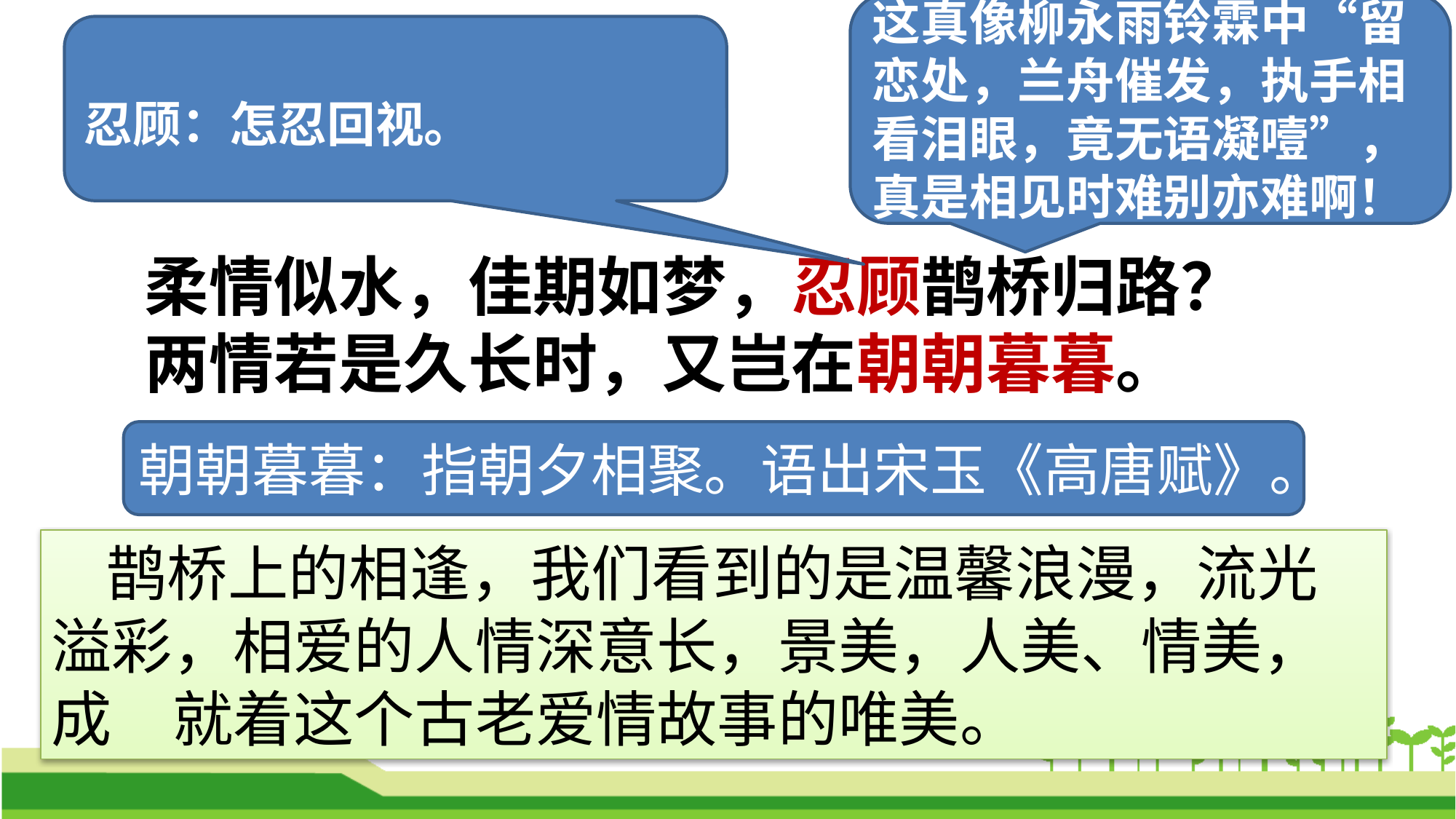

这真像柳永雨铃霖中“留恋处，兰舟催发，执手相看泪眼，竟无语凝噎”，真是相见时难别亦难啊！
忍顾：怎忍回视。
柔情似水，佳期如梦，忍顾鹊桥归路？
两情若是久长时，又岂在朝朝暮暮。
朝朝暮暮：指朝夕相聚。语出宋玉《高唐赋》。
   鹊桥上的相逢，我们看到的是温馨浪漫，流光溢彩，相爱的人情深意长，景美，人美、情美，成　就着这个古老爱情故事的唯美。